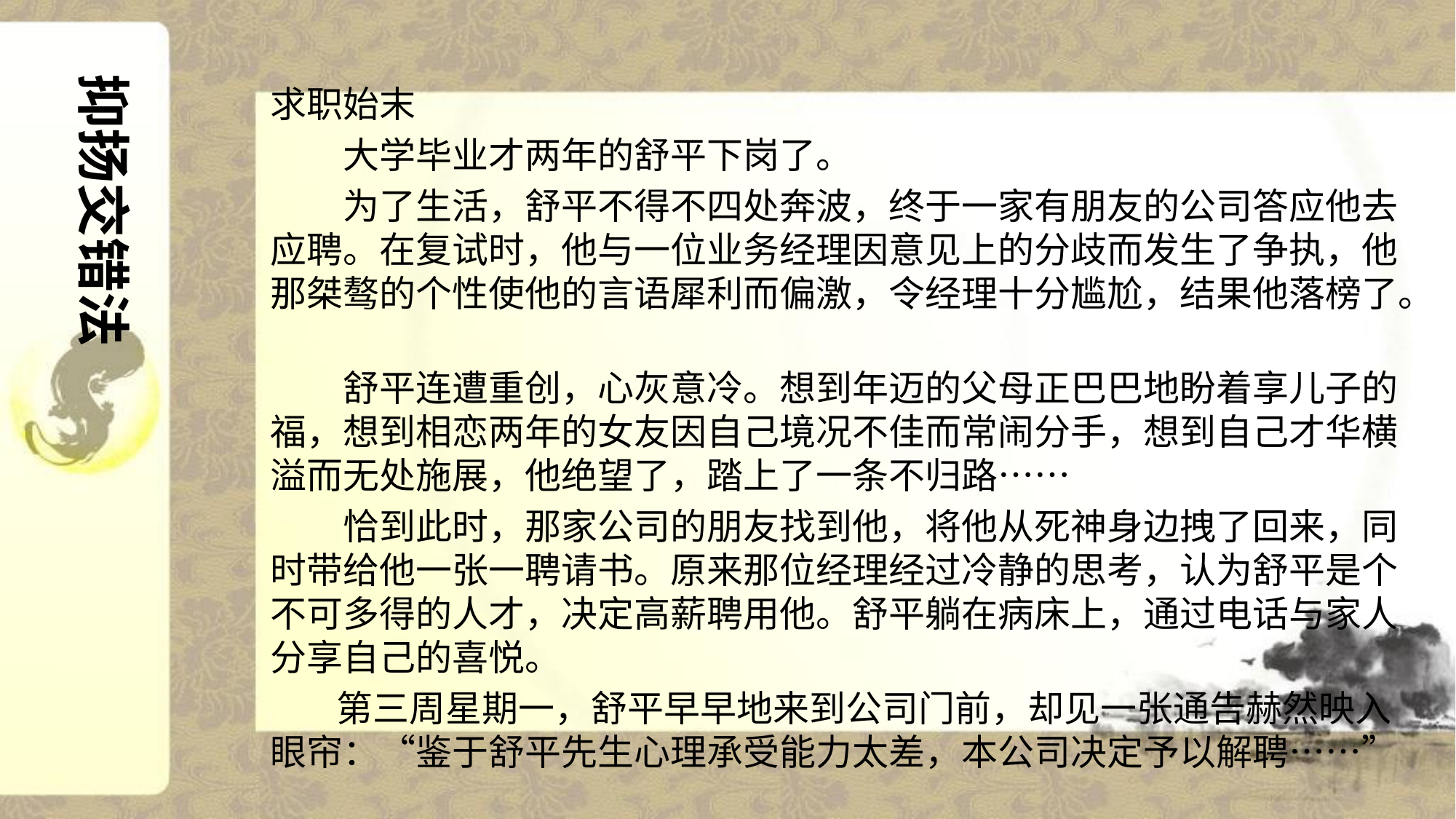

抑扬交错法
求职始末
　　大学毕业才两年的舒平下岗了。
　　为了生活，舒平不得不四处奔波，终于一家有朋友的公司答应他去应聘。在复试时，他与一位业务经理因意见上的分歧而发生了争执，他那桀骜的个性使他的言语犀利而偏激，令经理十分尴尬，结果他落榜了。
　　舒平连遭重创，心灰意冷。想到年迈的父母正巴巴地盼着享儿子的福，想到相恋两年的女友因自己境况不佳而常闹分手，想到自己才华横溢而无处施展，他绝望了，踏上了一条不归路……
　　恰到此时，那家公司的朋友找到他，将他从死神身边拽了回来，同时带给他一张一聘请书。原来那位经理经过冷静的思考，认为舒平是个不可多得的人才，决定高薪聘用他。舒平躺在病床上，通过电话与家人分享自己的喜悦。
       第三周星期一，舒平早早地来到公司门前，却见一张通告赫然映入眼帘：“鉴于舒平先生心理承受能力太差，本公司决定予以解聘……”